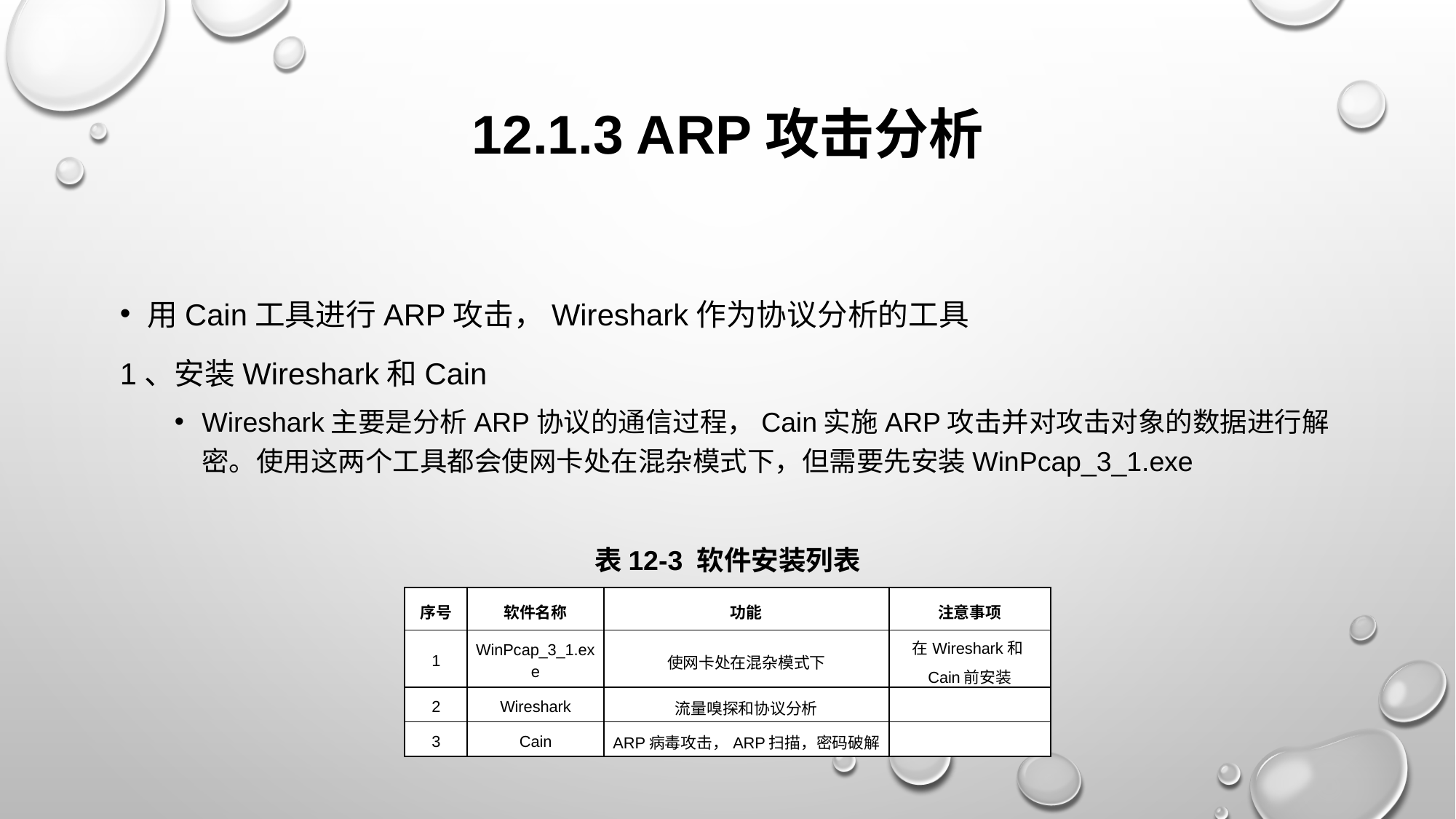

# 12.1.3 ARP攻击分析
用Cain工具进行ARP攻击，Wireshark作为协议分析的工具
1、安装Wireshark和Cain
Wireshark主要是分析ARP协议的通信过程，Cain实施ARP攻击并对攻击对象的数据进行解密。使用这两个工具都会使网卡处在混杂模式下，但需要先安装WinPcap_3_1.exe

表12-3 软件安装列表
| 序号 | 软件名称 | 功能 | 注意事项 |
| --- | --- | --- | --- |
| 1 | WinPcap\_3\_1.exe | 使网卡处在混杂模式下 | 在Wireshark和Cain前安装 |
| 2 | Wireshark | 流量嗅探和协议分析 |  |
| 3 | Cain | ARP病毒攻击，ARP扫描，密码破解 |  |